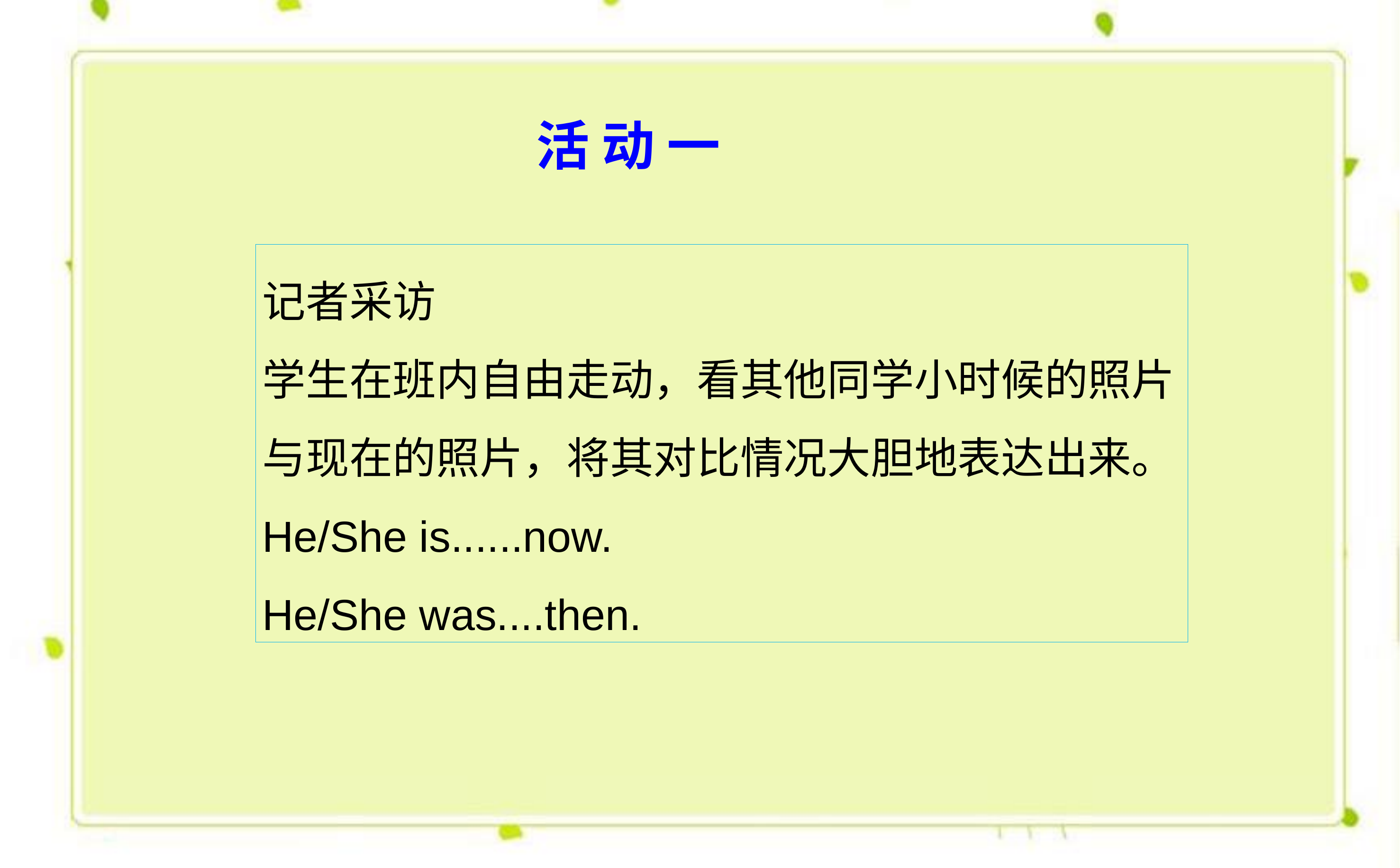

活 动 一

记者采访
学生在班内自由走动，看其他同学小时候的照片与现在的照片，将其对比情况大胆地表达出来。
He/She is......now.
He/She was....then.